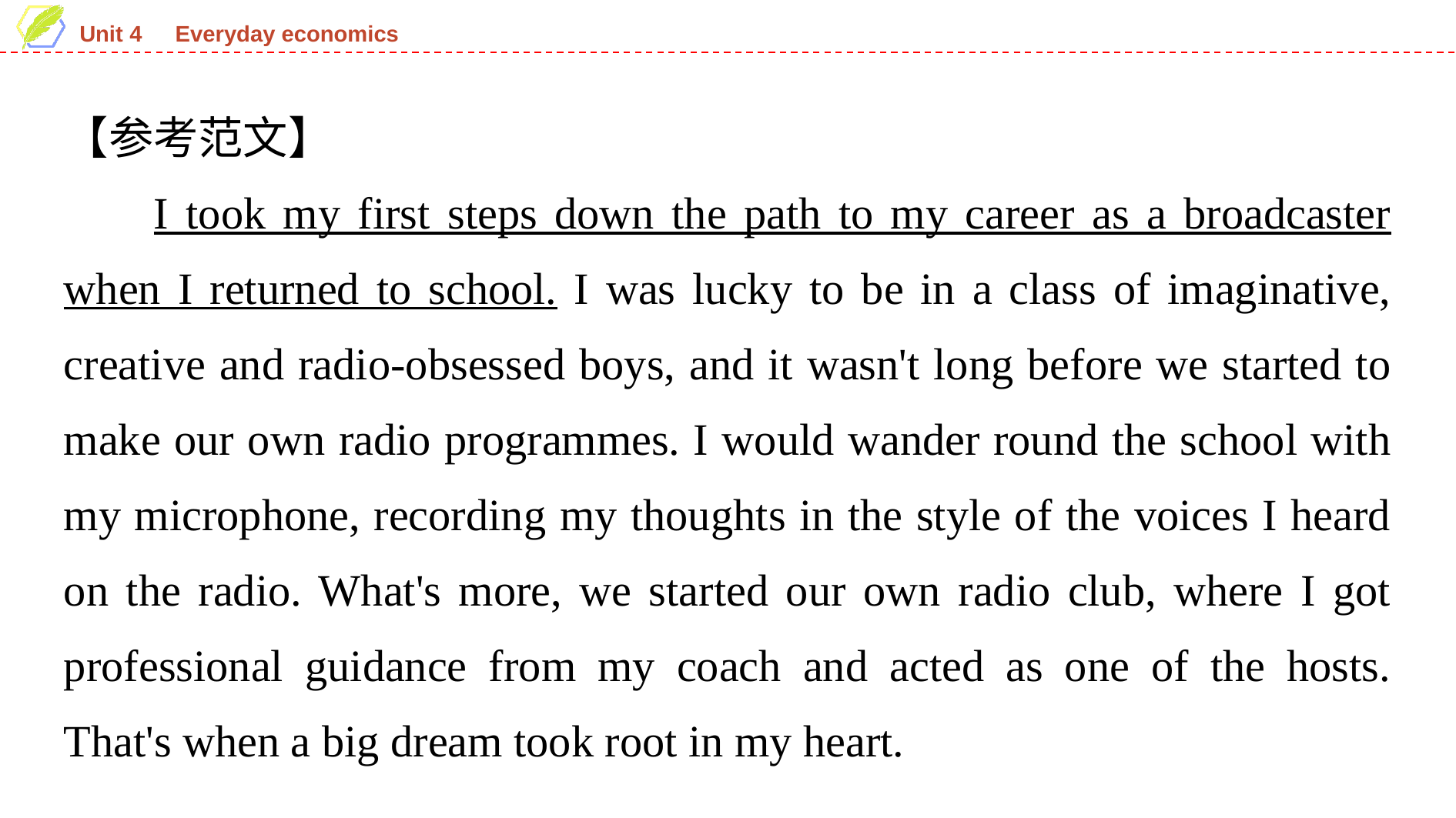

【参考范文】
I took my first steps down the path to my career as a broadcaster when I returned to school. I was lucky to be in a class of imaginative, creative and radio-obsessed boys, and it wasn't long before we started to make our own radio programmes. I would wander round the school with my microphone, recording my thoughts in the style of the voices I heard on the radio. What's more, we started our own radio club, where I got professional guidance from my coach and acted as one of the hosts. That's when a big dream took root in my heart.